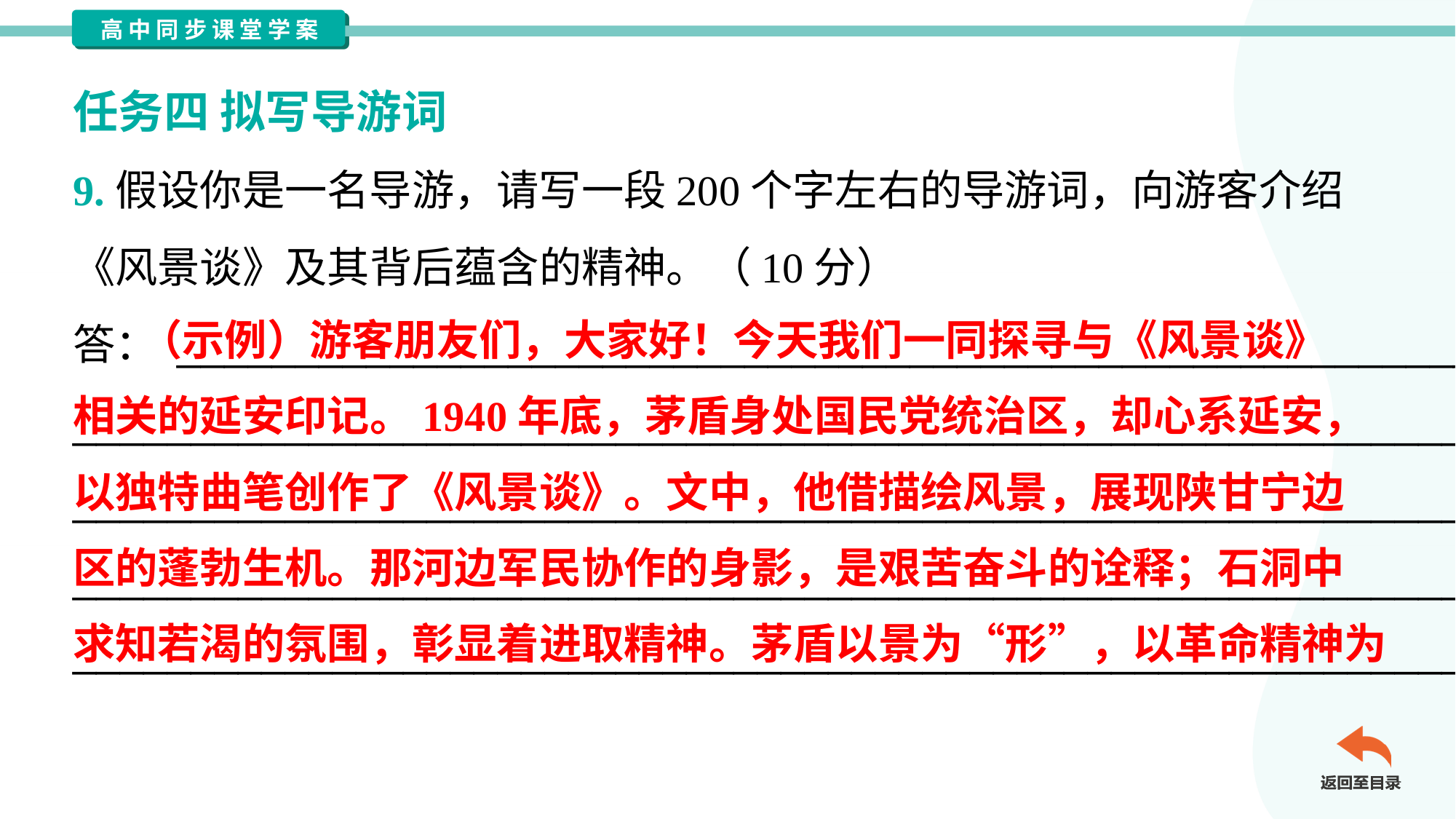

任务四 拟写导游词
9.假设你是一名导游，请写一段200个字左右的导游词，向游客介绍
《风景谈》及其背后蕴含的精神。（10分）
答： ________________________________________________________
_____________________________________________________________
_____________________________________________________________
_____________________________________________________________
_____________________________________________________________
      （示例）游客朋友们，大家好！今天我们一同探寻与《风景谈》
相关的延安印记。1940年底，茅盾身处国民党统治区，却心系延安，
以独特曲笔创作了《风景谈》。文中，他借描绘风景，展现陕甘宁边
区的蓬勃生机。那河边军民协作的身影，是艰苦奋斗的诠释；石洞中
求知若渴的氛围，彰显着进取精神。茅盾以景为“形”，以革命精神为